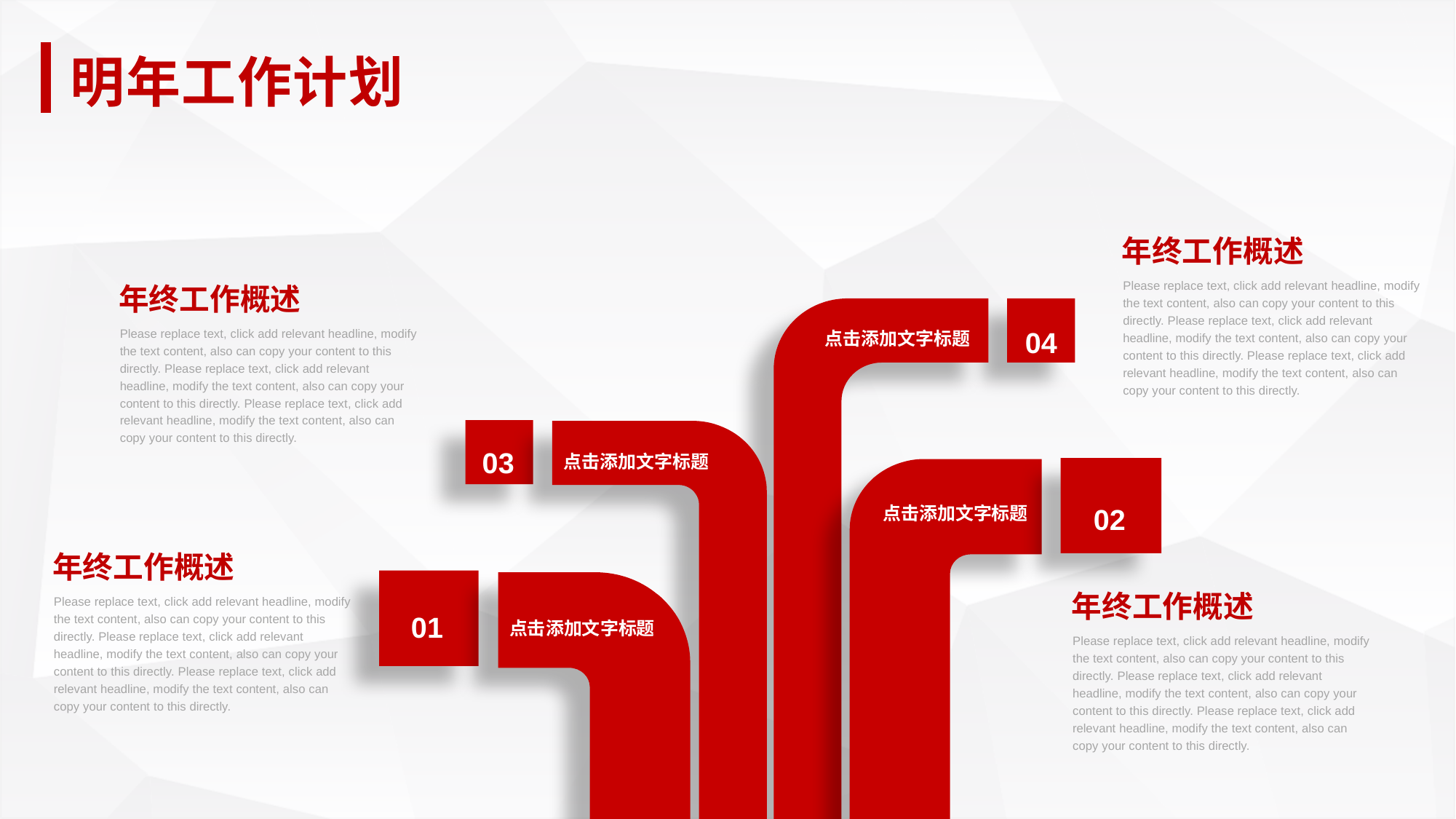

明年工作计划
年终工作概述
年终工作概述
Please replace text, click add relevant headline, modify the text content, also can copy your content to this directly. Please replace text, click add relevant headline, modify the text content, also can copy your content to this directly. Please replace text, click add relevant headline, modify the text content, also can copy your content to this directly.

04
点击添加文字标题
Please replace text, click add relevant headline, modify the text content, also can copy your content to this directly. Please replace text, click add relevant headline, modify the text content, also can copy your content to this directly. Please replace text, click add relevant headline, modify the text content, also can copy your content to this directly.

03
点击添加文字标题

02
点击添加文字标题
年终工作概述

年终工作概述
Please replace text, click add relevant headline, modify the text content, also can copy your content to this directly. Please replace text, click add relevant headline, modify the text content, also can copy your content to this directly. Please replace text, click add relevant headline, modify the text content, also can copy your content to this directly.

01
点击添加文字标题
Please replace text, click add relevant headline, modify the text content, also can copy your content to this directly. Please replace text, click add relevant headline, modify the text content, also can copy your content to this directly. Please replace text, click add relevant headline, modify the text content, also can copy your content to this directly.